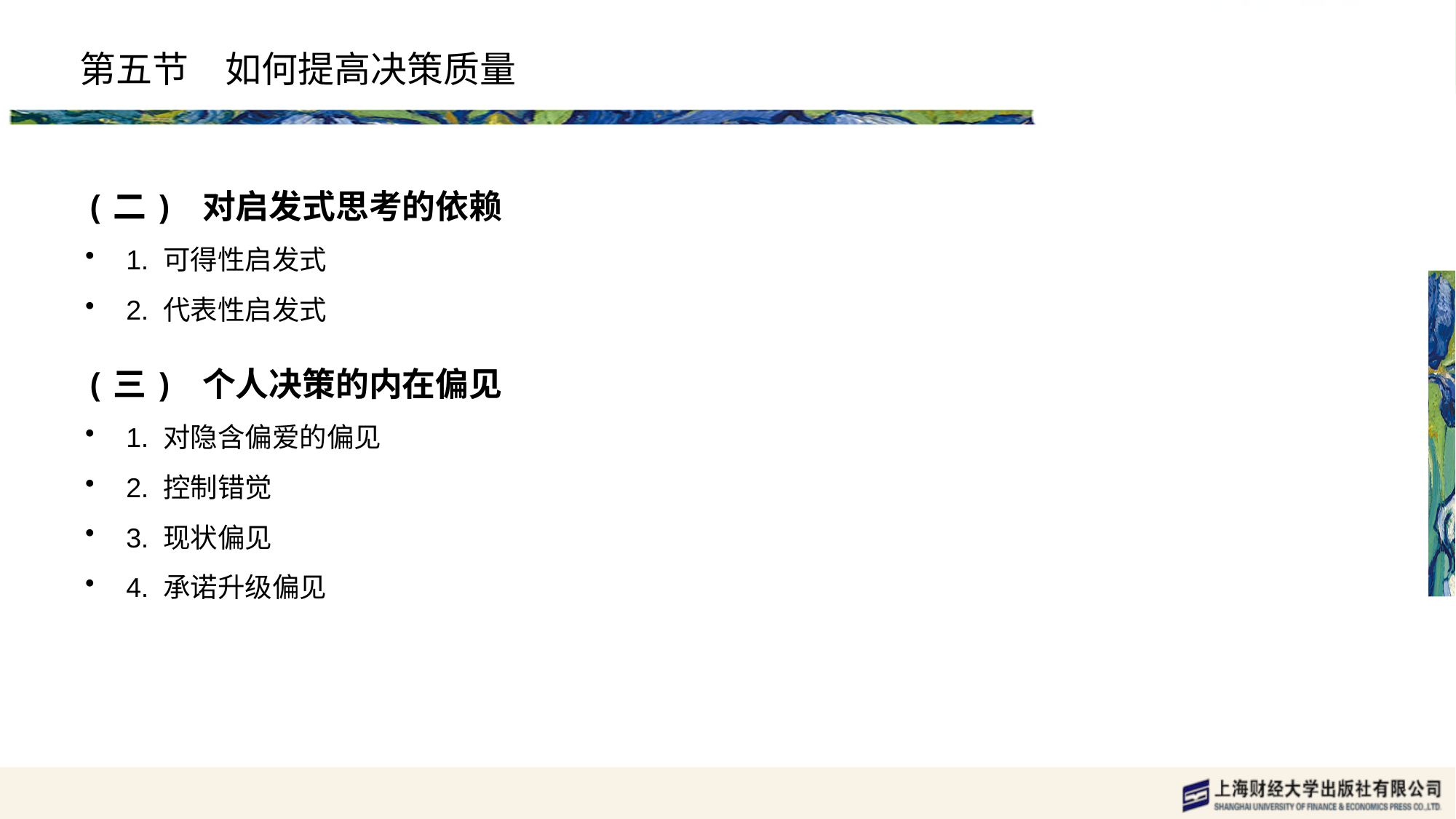

# 第五节　如何提高决策质量
(二) 对启发式思考的依赖
1. 可得性启发式
2. 代表性启发式
(三) 个人决策的内在偏见
1. 对隐含偏爱的偏见
2. 控制错觉
3. 现状偏见
4. 承诺升级偏见